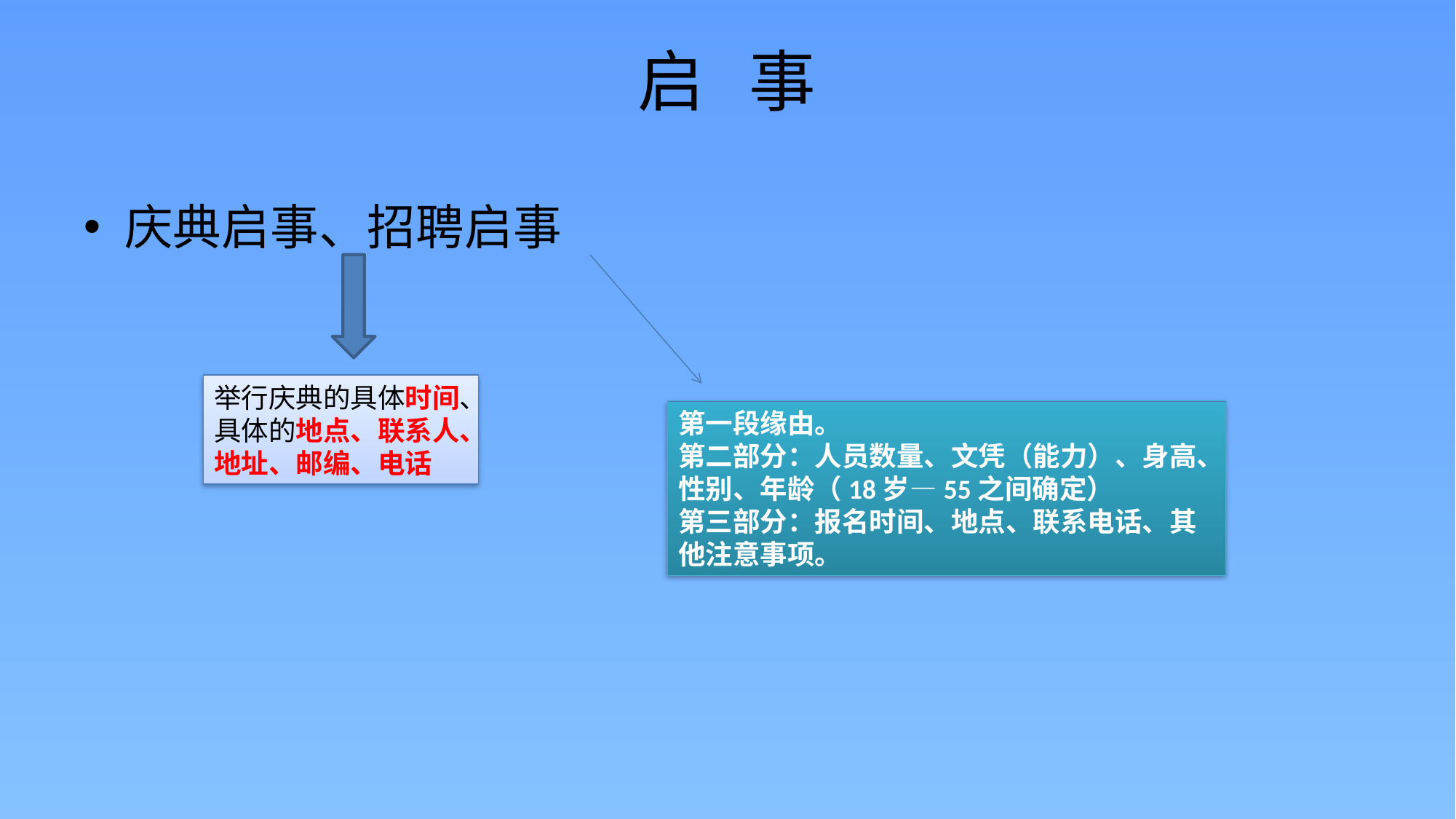

# 启   事
庆典启事、招聘启事

举行庆典的具体时间、具体的地点、联系人、地址、邮编、电话
第一段缘由。
第二部分：人员数量、文凭（能力）、身高、性别、年龄（18岁—55之间确定）
第三部分：报名时间、地点、联系电话、其他注意事项。